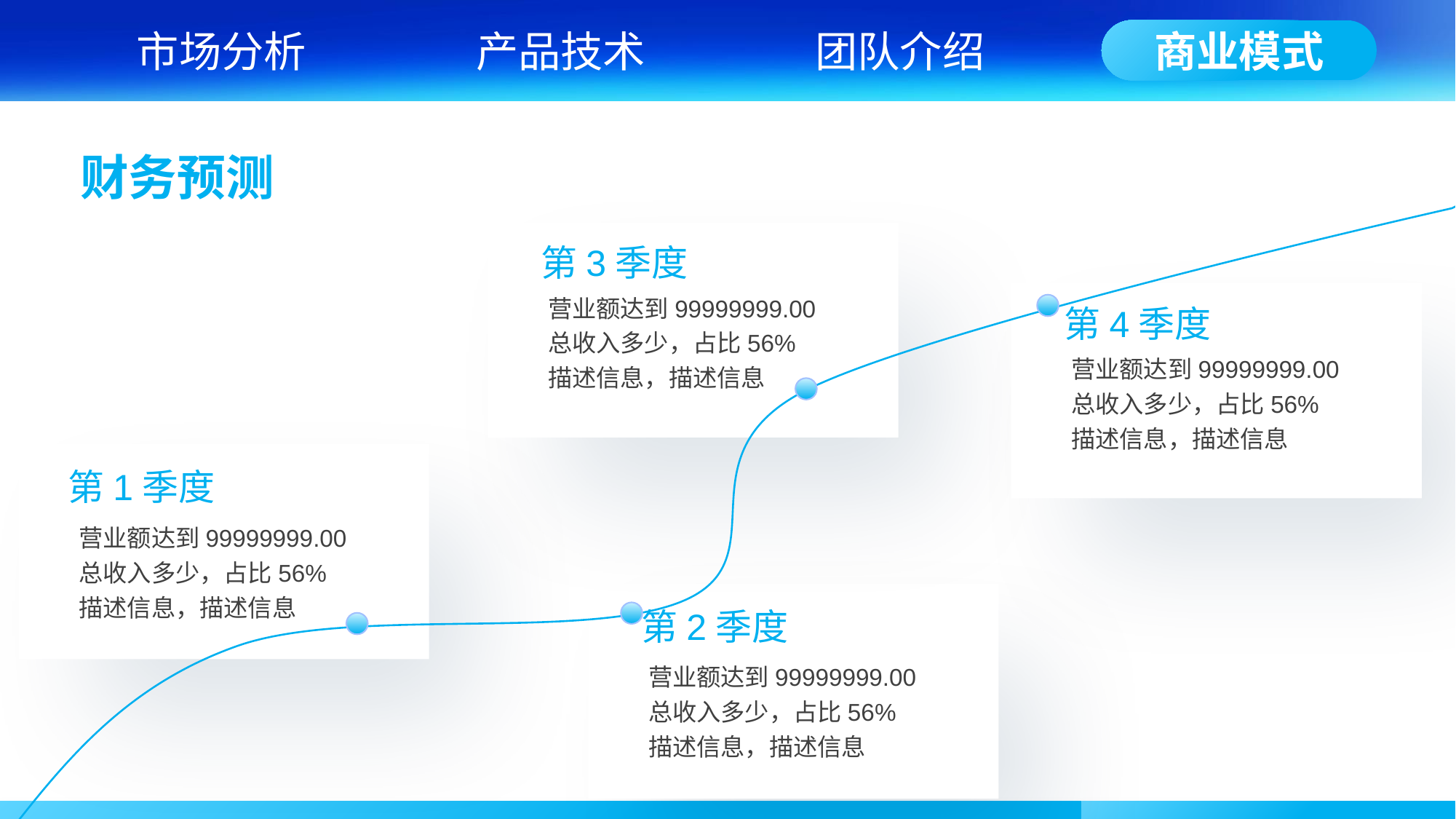

市场分析
产品技术
团队介绍
商业模式
财务预测

第3季度
营业额达到99999999.00
总收入多少，占比56%
描述信息，描述信息

第4季度
营业额达到99999999.00
总收入多少，占比56%
描述信息，描述信息

第1季度
营业额达到99999999.00
总收入多少，占比56%
描述信息，描述信息

第2季度
营业额达到99999999.00
总收入多少，占比56%
描述信息，描述信息